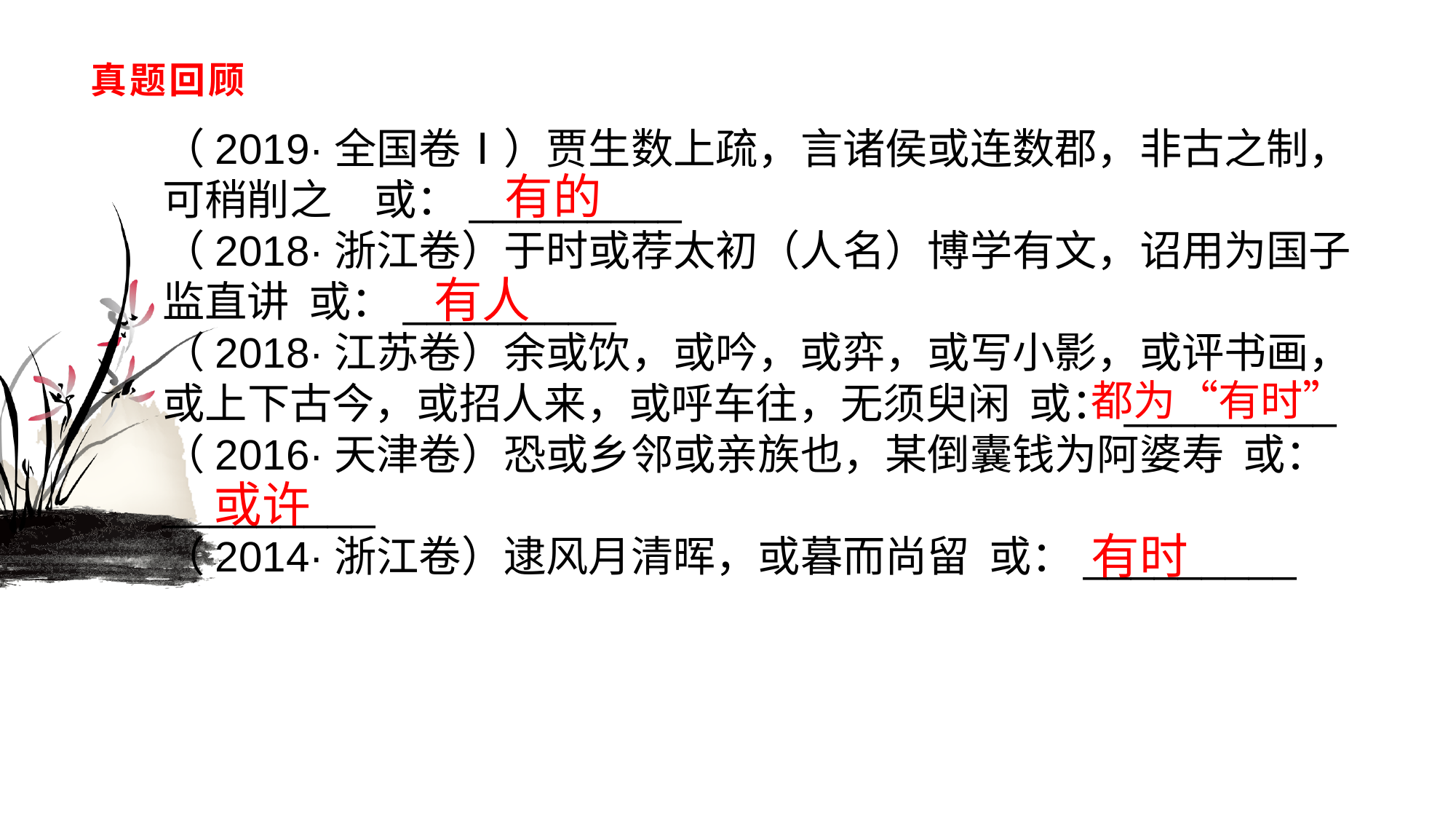

# 真题回顾
（2019·全国卷Ⅰ）贾生数上疏，言诸侯或连数郡，非古之制，可稍削之　或：_________　　　　（2018·浙江卷）于时或荐太初（人名）博学有文，诏用为国子监直讲  或：_________
（2018·江苏卷）余或饮，或吟，或弈，或写小影，或评书画，或上下古今，或招人来，或呼车往，无须臾闲  或：_________（2016·天津卷）恐或乡邻或亲族也，某倒囊钱为阿婆寿  或：_________（2014·浙江卷）逮风月清晖，或暮而尚留  或：_________
有的
有人
都为“有时”
或许
有时